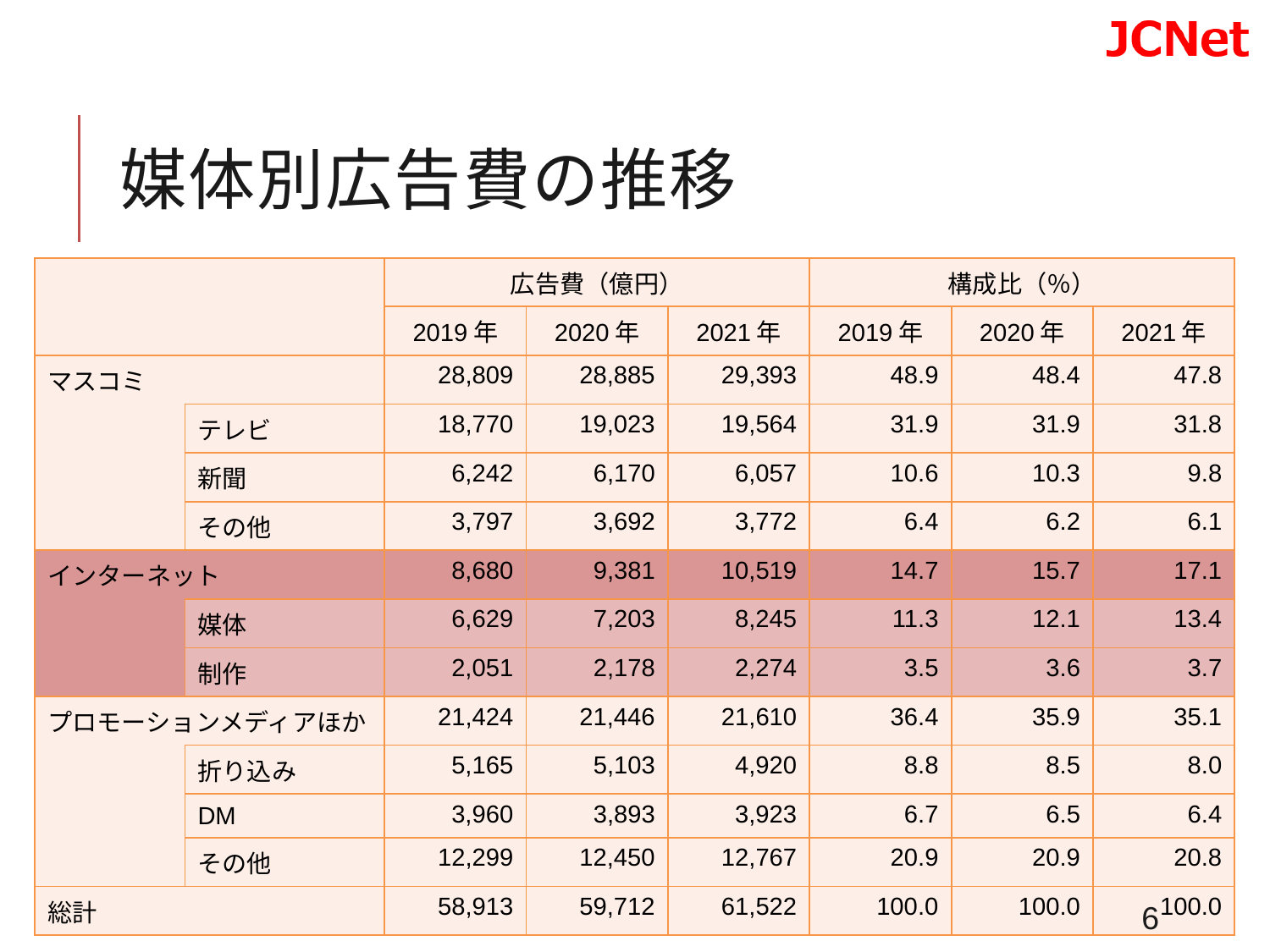

# 媒体別広告費の推移
|  |  | 広告費（億円） |  |  | 構成比（％） |  |  |
| --- | --- | --- | --- | --- | --- | --- | --- |
|  |  | 2019年 | 2020年 | 2021年 | 2019年 | 2020年 | 2021年 |
| マスコミ |  | 28,809 | 28,885 | 29,393 | 48.9 | 48.4 | 47.8 |
|  | テレビ | 18,770 | 19,023 | 19,564 | 31.9 | 31.9 | 31.8 |
|  | 新聞 | 6,242 | 6,170 | 6,057 | 10.6 | 10.3 | 9.8 |
|  | その他 | 3,797 | 3,692 | 3,772 | 6.4 | 6.2 | 6.1 |
| インターネット |  | 8,680 | 9,381 | 10,519 | 14.7 | 15.7 | 17.1 |
|  | 媒体 | 6,629 | 7,203 | 8,245 | 11.3 | 12.1 | 13.4 |
|  | 制作 | 2,051 | 2,178 | 2,274 | 3.5 | 3.6 | 3.7 |
| プロモーションメディアほか |  | 21,424 | 21,446 | 21,610 | 36.4 | 35.9 | 35.1 |
|  | 折り込み | 5,165 | 5,103 | 4,920 | 8.8 | 8.5 | 8.0 |
|  | DM | 3,960 | 3,893 | 3,923 | 6.7 | 6.5 | 6.4 |
|  | その他 | 12,299 | 12,450 | 12,767 | 20.9 | 20.9 | 20.8 |
| 総計 |  | 58,913 | 59,712 | 61,522 | 100.0 | 100.0 | 100.0 |
6